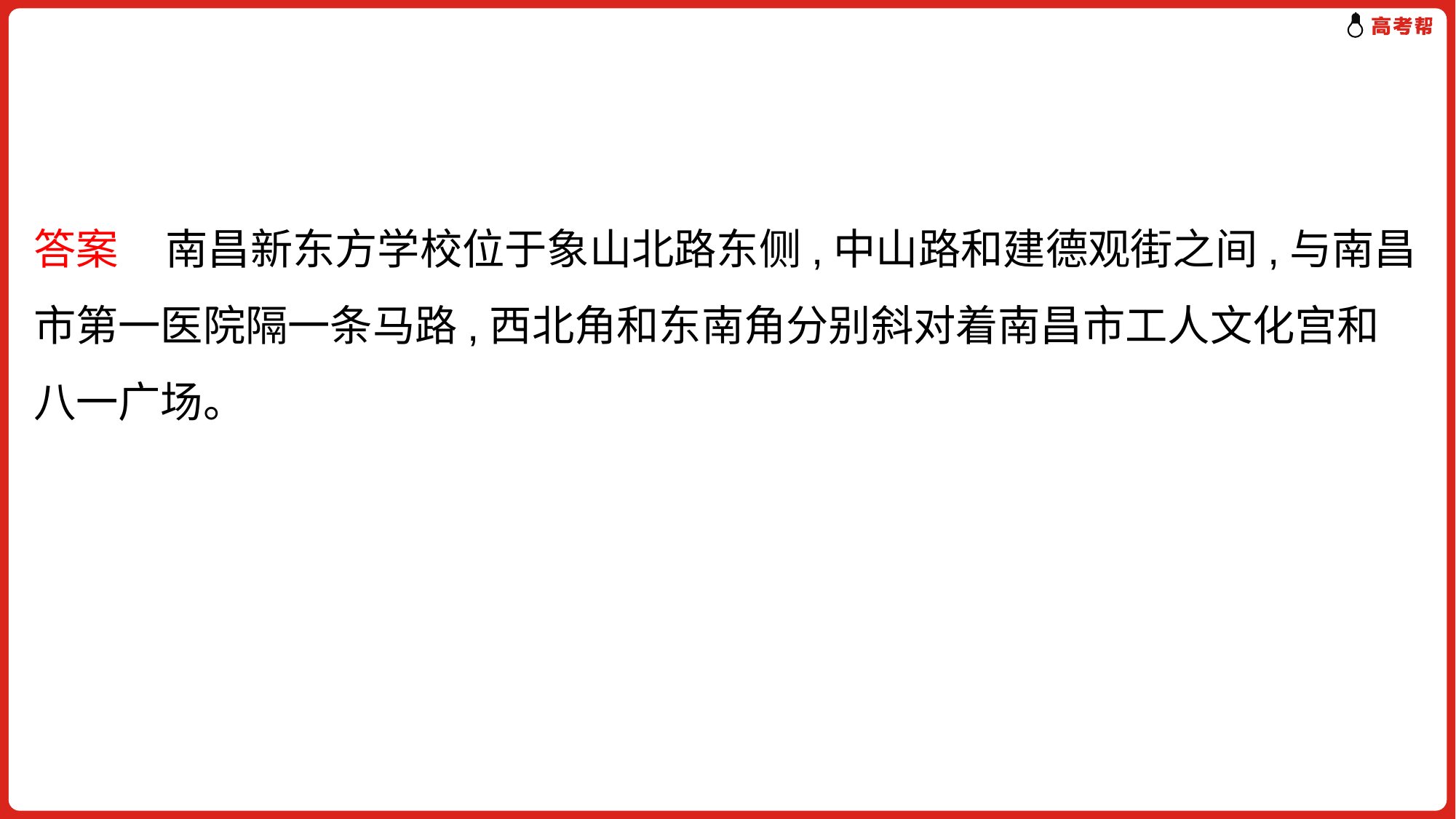

答案     南昌新东方学校位于象山北路东侧,中山路和建德观街之间,与南昌市第一医院隔一条马路,西北角和东南角分别斜对着南昌市工人文化宫和八一广场。